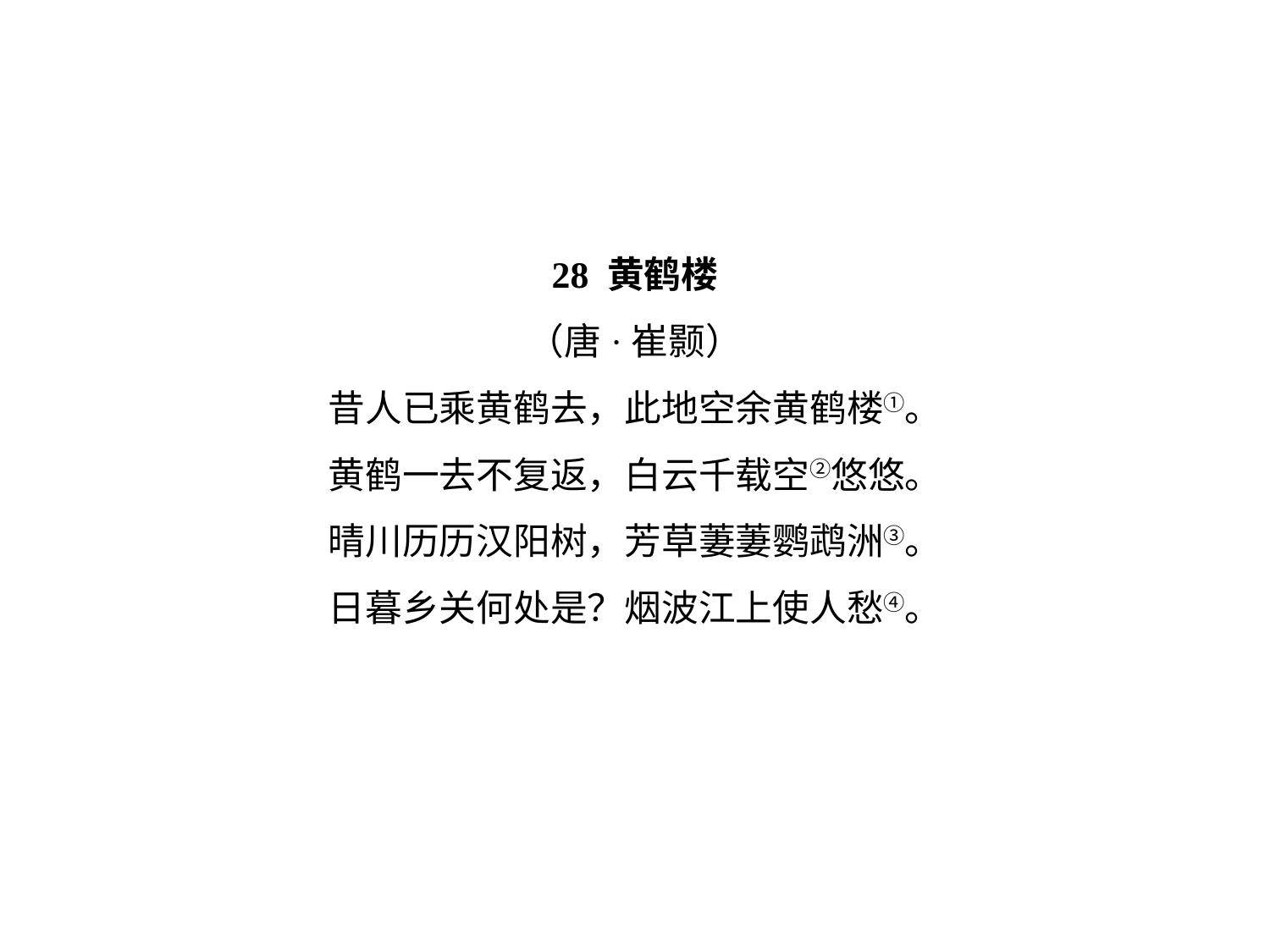

28 黄鹤楼
（唐·崔颢）
昔人已乘黄鹤去，此地空余黄鹤楼①。
黄鹤一去不复返，白云千载空②悠悠。
晴川历历汉阳树，芳草萋萋鹦鹉洲③。
日暮乡关何处是？烟波江上使人愁④。